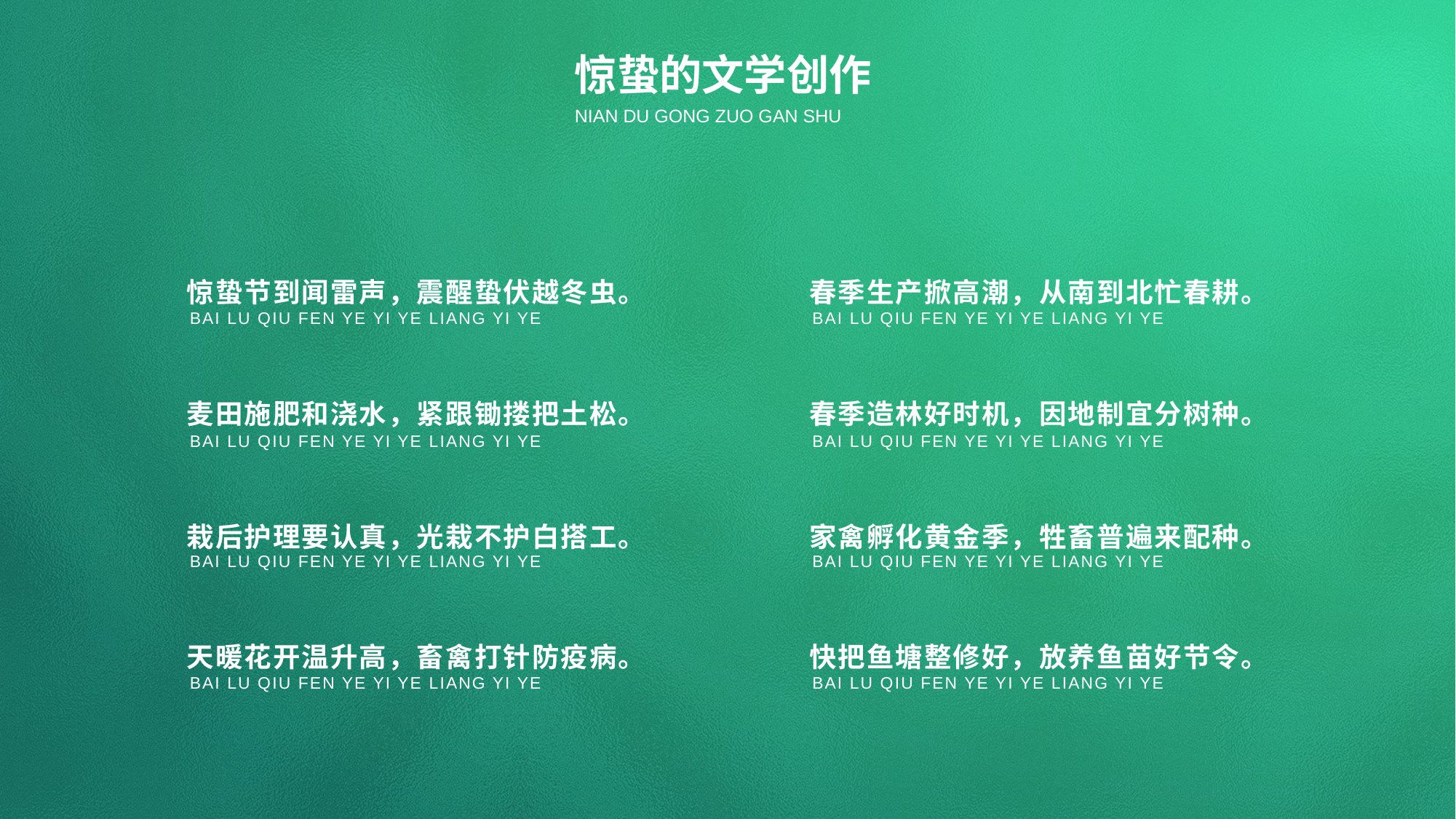

惊蛰的文学创作
NIAN DU GONG ZUO GAN SHU
惊蛰节到闻雷声，震醒蛰伏越冬虫。
春季生产掀高潮，从南到北忙春耕。
BAI LU QIU FEN YE YI YE LIANG YI YE
BAI LU QIU FEN YE YI YE LIANG YI YE
麦田施肥和浇水，紧跟锄搂把土松。
春季造林好时机，因地制宜分树种。
BAI LU QIU FEN YE YI YE LIANG YI YE
BAI LU QIU FEN YE YI YE LIANG YI YE
栽后护理要认真，光栽不护白搭工。
家禽孵化黄金季，牲畜普遍来配种。
BAI LU QIU FEN YE YI YE LIANG YI YE
BAI LU QIU FEN YE YI YE LIANG YI YE
天暖花开温升高，畜禽打针防疫病。
快把鱼塘整修好，放养鱼苗好节令。
BAI LU QIU FEN YE YI YE LIANG YI YE
BAI LU QIU FEN YE YI YE LIANG YI YE